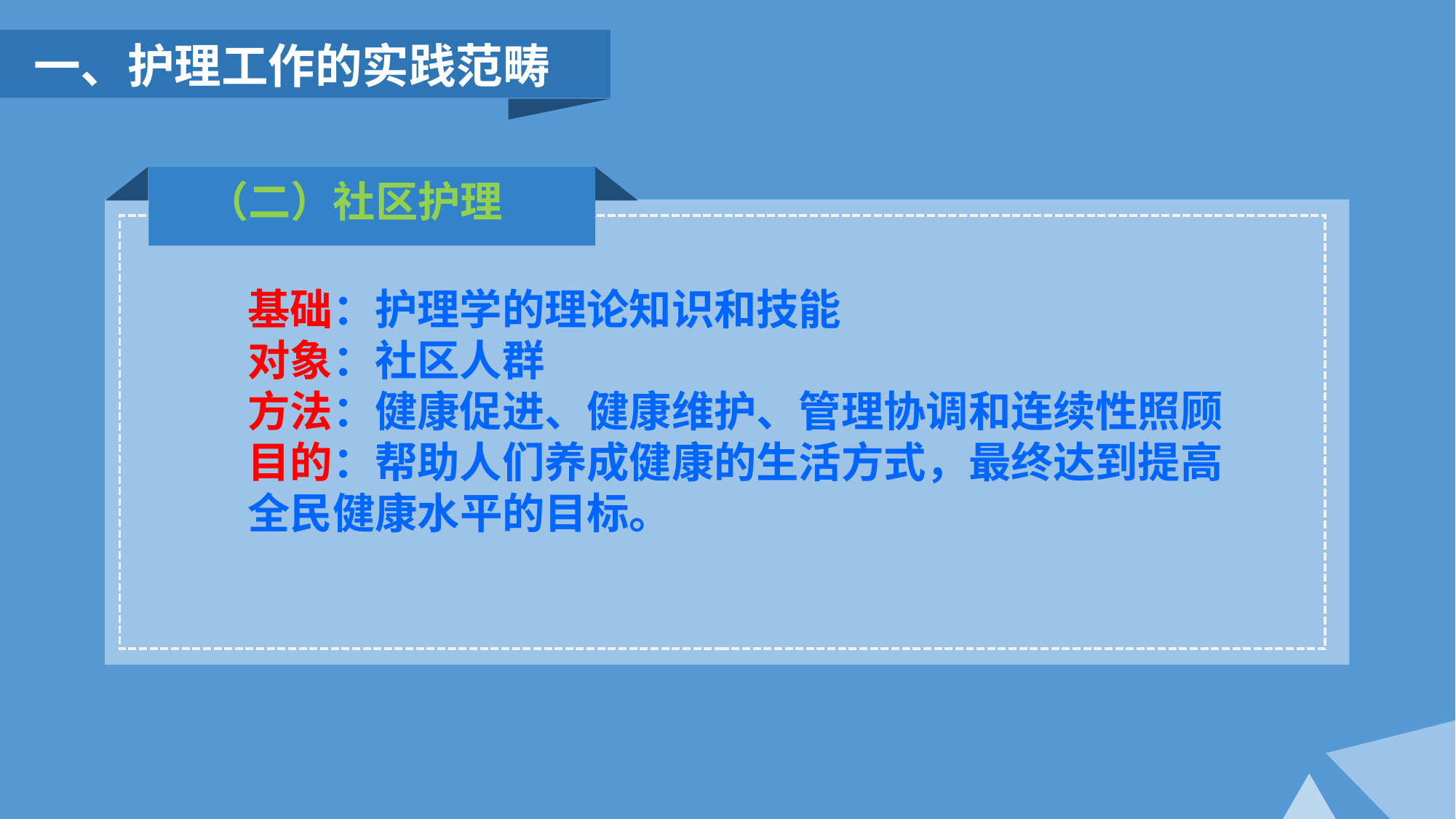

一、护理工作的实践范畴

（二）社区护理

基础：护理学的理论知识和技能
对象：社区人群
方法：健康促进、健康维护、管理协调和连续性照顾
目的：帮助人们养成健康的生活方式，最终达到提高全民健康水平的目标。